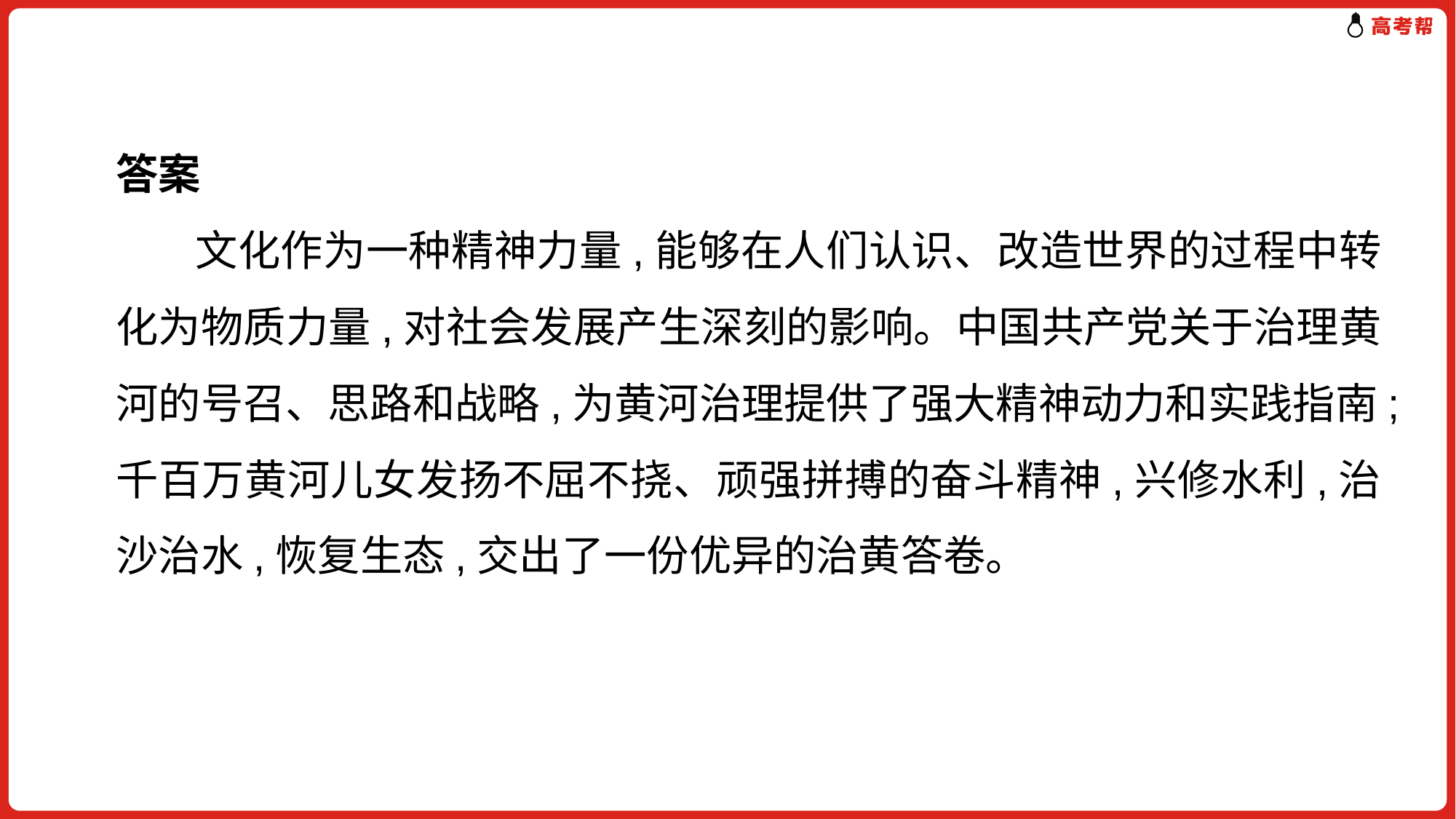

答案
       文化作为一种精神力量,能够在人们认识、改造世界的过程中转化为物质力量,对社会发展产生深刻的影响。中国共产党关于治理黄河的号召、思路和战略,为黄河治理提供了强大精神动力和实践指南;千百万黄河儿女发扬不屈不挠、顽强拼搏的奋斗精神,兴修水利,治沙治水,恢复生态,交出了一份优异的治黄答卷。